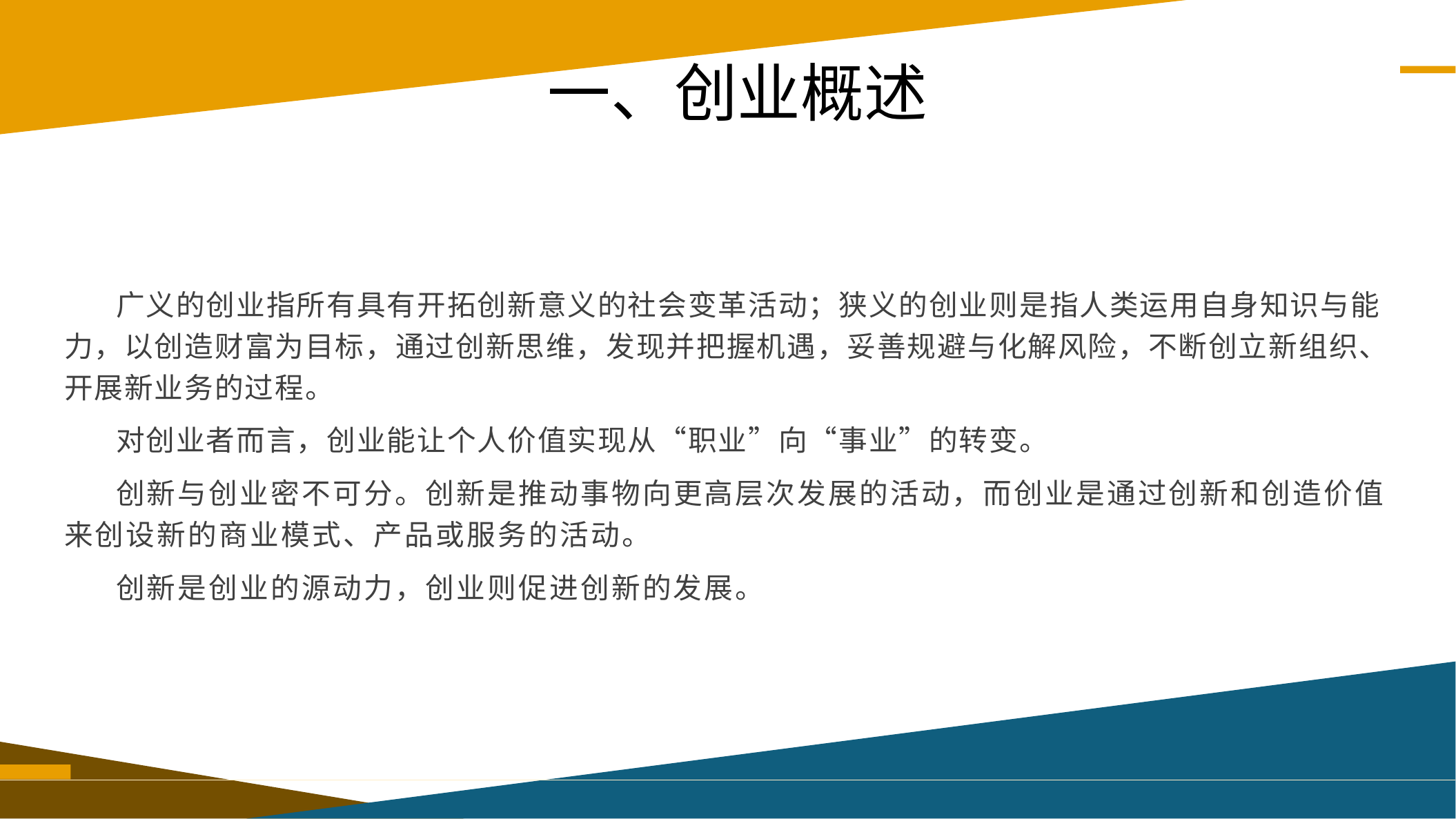

一、创业概述

广义的创业指所有具有开拓创新意义的社会变革活动；狭义的创业则是指人类运用自身知识与能力，以创造财富为目标，通过创新思维，发现并把握机遇，妥善规避与化解风险，不断创立新组织、开展新业务的过程。
对创业者而言，创业能让个人价值实现从“职业”向“事业”的转变。
创新与创业密不可分。创新是推动事物向更高层次发展的活动，而创业是通过创新和创造价值来创设新的商业模式、产品或服务的活动。
创新是创业的源动力，创业则促进创新的发展。